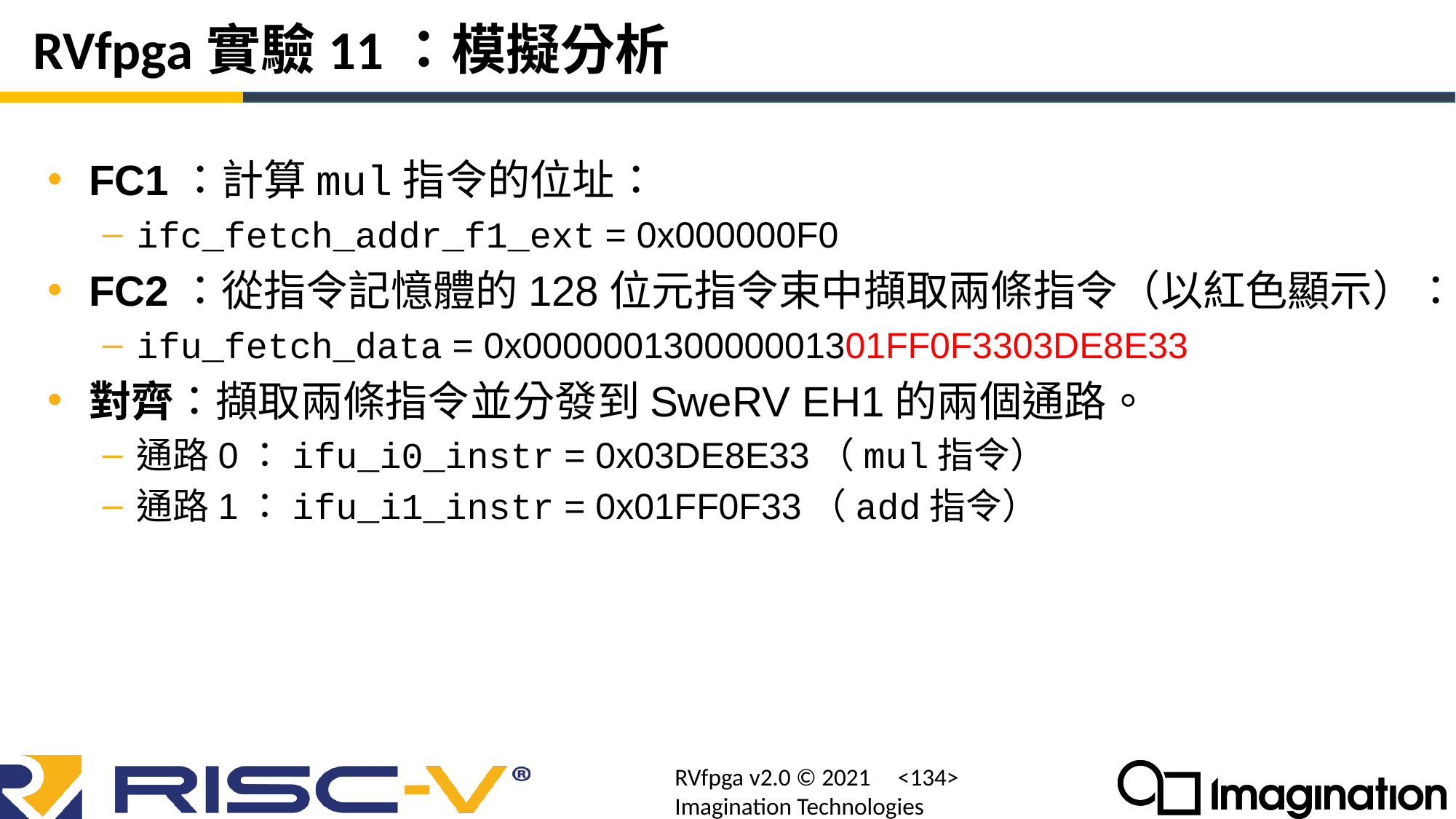

# RVfpga實驗11：模擬分析
FC1：計算mul指令的位址：
ifc_fetch_addr_f1_ext = 0x000000F0
FC2：從指令記憶體的128位元指令束中擷取兩條指令（以紅色顯示）：
ifu_fetch_data = 0x000000130000001301FF0F3303DE8E33
對齊：擷取兩條指令並分發到SweRV EH1的兩個通路。
通路0：ifu_i0_instr = 0x03DE8E33（mul指令）
通路1：ifu_i1_instr = 0x01FF0F33（add指令）